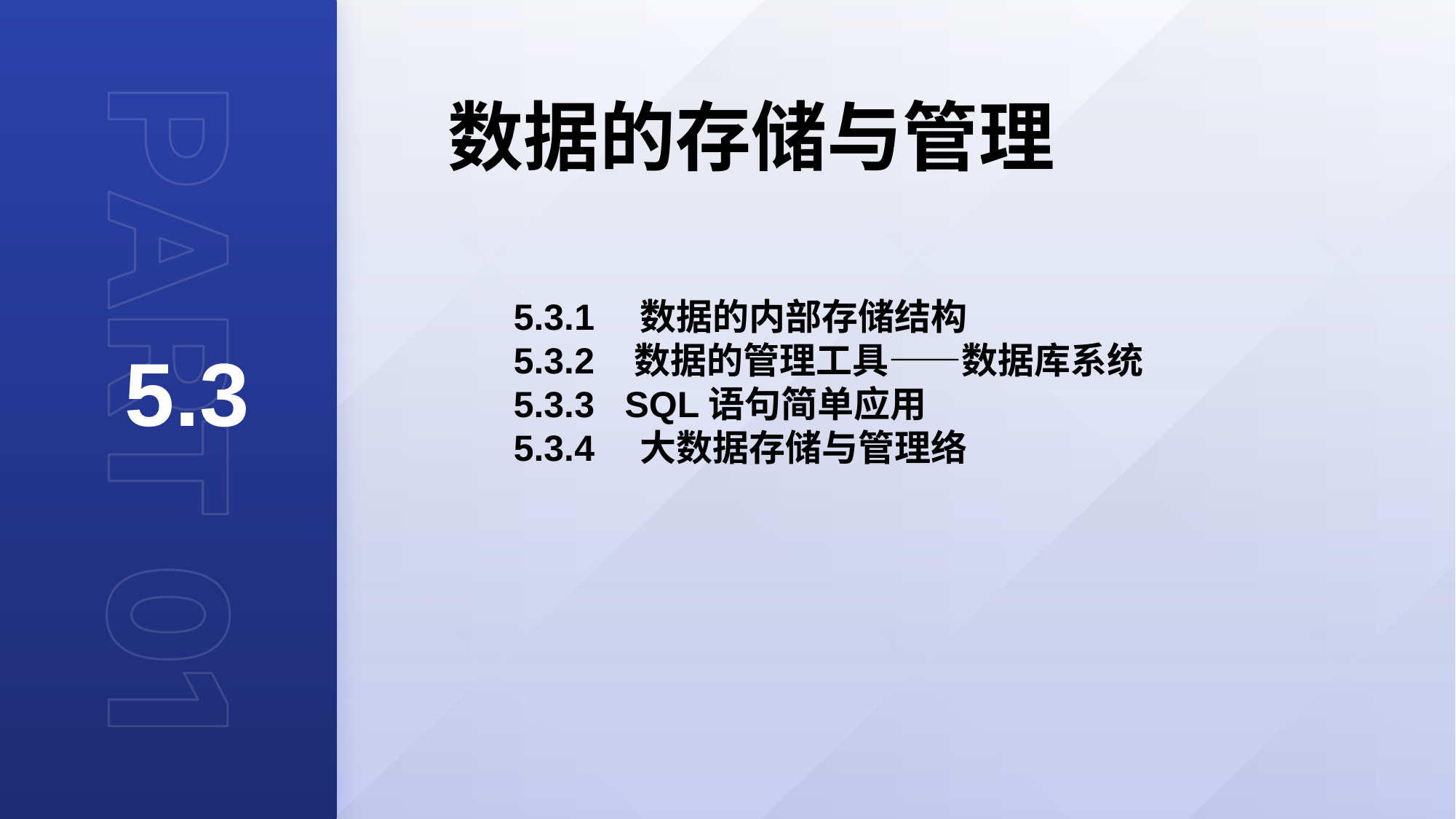

数据的存储与管理
5.3
5.3.1　数据的内部存储结构
5.3.2   数据的管理工具——数据库系统
5.3.3   SQL语句简单应用
5.3.4　大数据存储与管理络